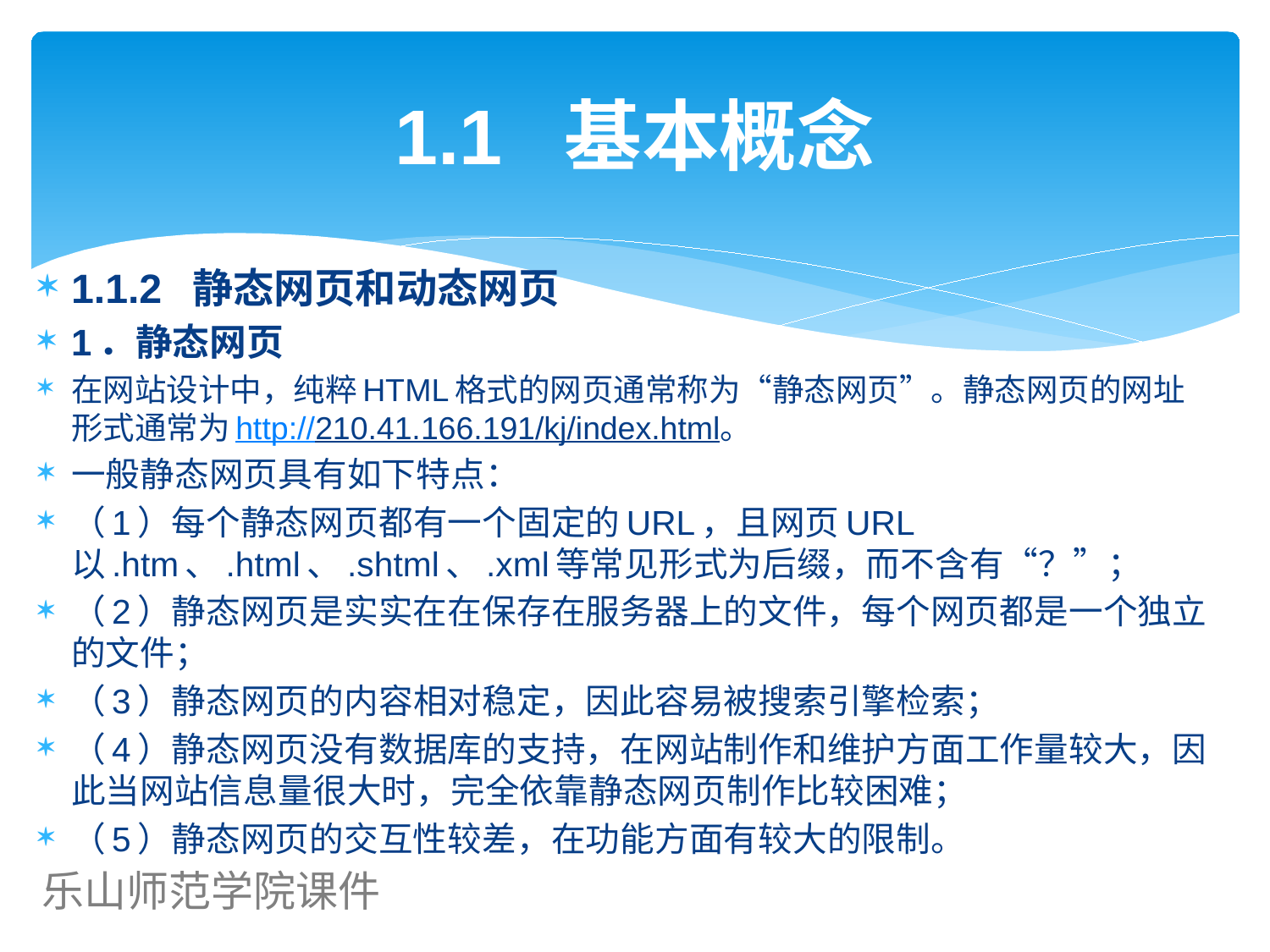

# 1.1  基本概念
1.1.2  静态网页和动态网页
1．静态网页
在网站设计中，纯粹HTML格式的网页通常称为“静态网页”。静态网页的网址形式通常为http://210.41.166.191/kj/index.html。
一般静态网页具有如下特点：
（1）每个静态网页都有一个固定的URL，且网页URL以.htm、.html、.shtml、.xml等常见形式为后缀，而不含有“？”；
（2）静态网页是实实在在保存在服务器上的文件，每个网页都是一个独立的文件；
（3）静态网页的内容相对稳定，因此容易被搜索引擎检索；
（4）静态网页没有数据库的支持，在网站制作和维护方面工作量较大，因此当网站信息量很大时，完全依靠静态网页制作比较困难；
（5）静态网页的交互性较差，在功能方面有较大的限制。